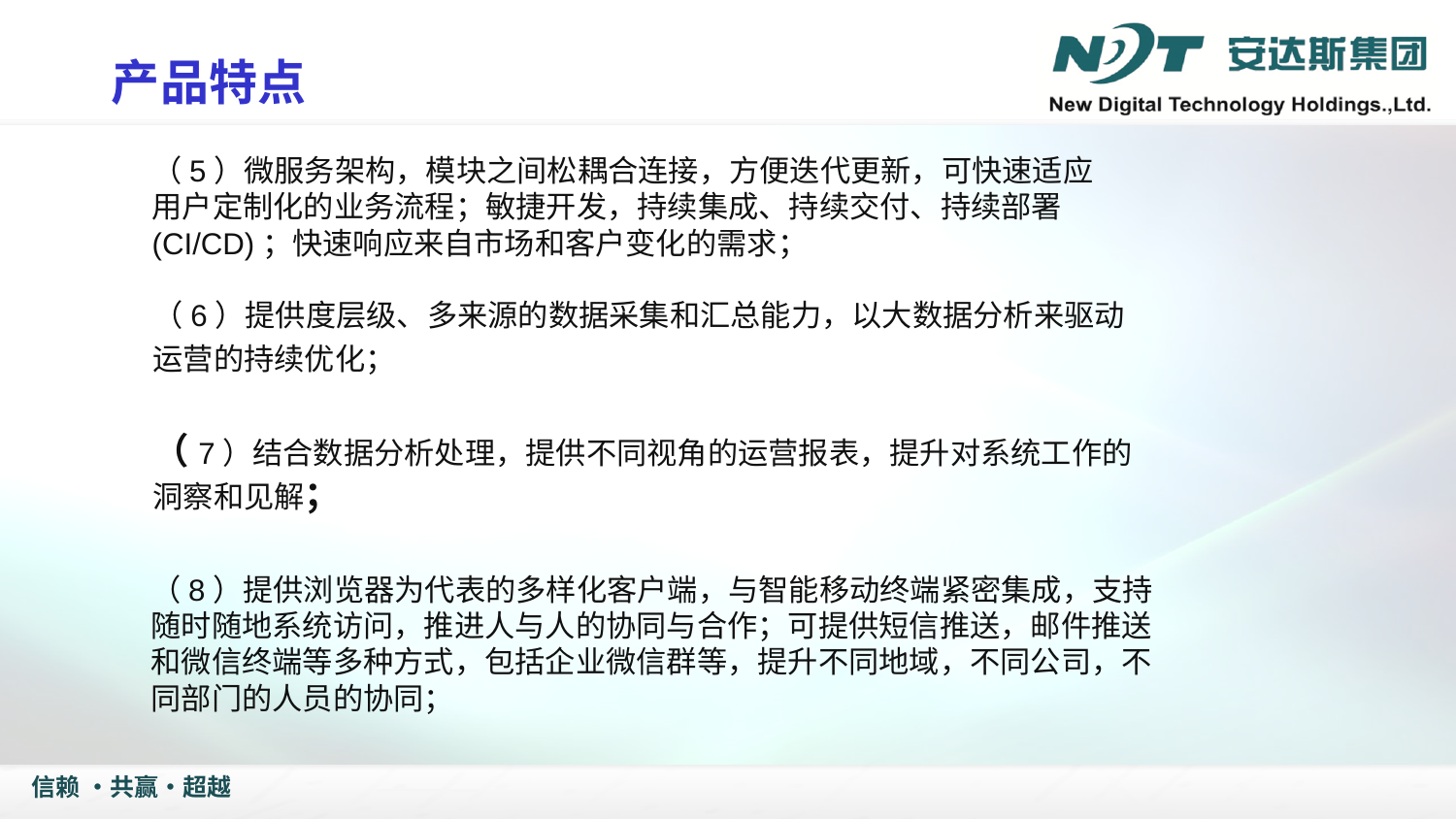

产品特点
（5）微服务架构，模块之间松耦合连接，方便迭代更新，可快速适应用户定制化的业务流程；敏捷开发，持续集成、持续交付、持续部署(CI/CD)；快速响应来自市场和客户变化的需求；
（6）提供度层级、多来源的数据采集和汇总能力，以大数据分析来驱动运营的持续优化；
（7）结合数据分析处理，提供不同视角的运营报表，提升对系统工作的洞察和见解；
（8）提供浏览器为代表的多样化客户端，与智能移动终端紧密集成，支持随时随地系统访问，推进人与人的协同与合作；可提供短信推送，邮件推送和微信终端等多种方式，包括企业微信群等，提升不同地域，不同公司，不同部门的人员的协同；